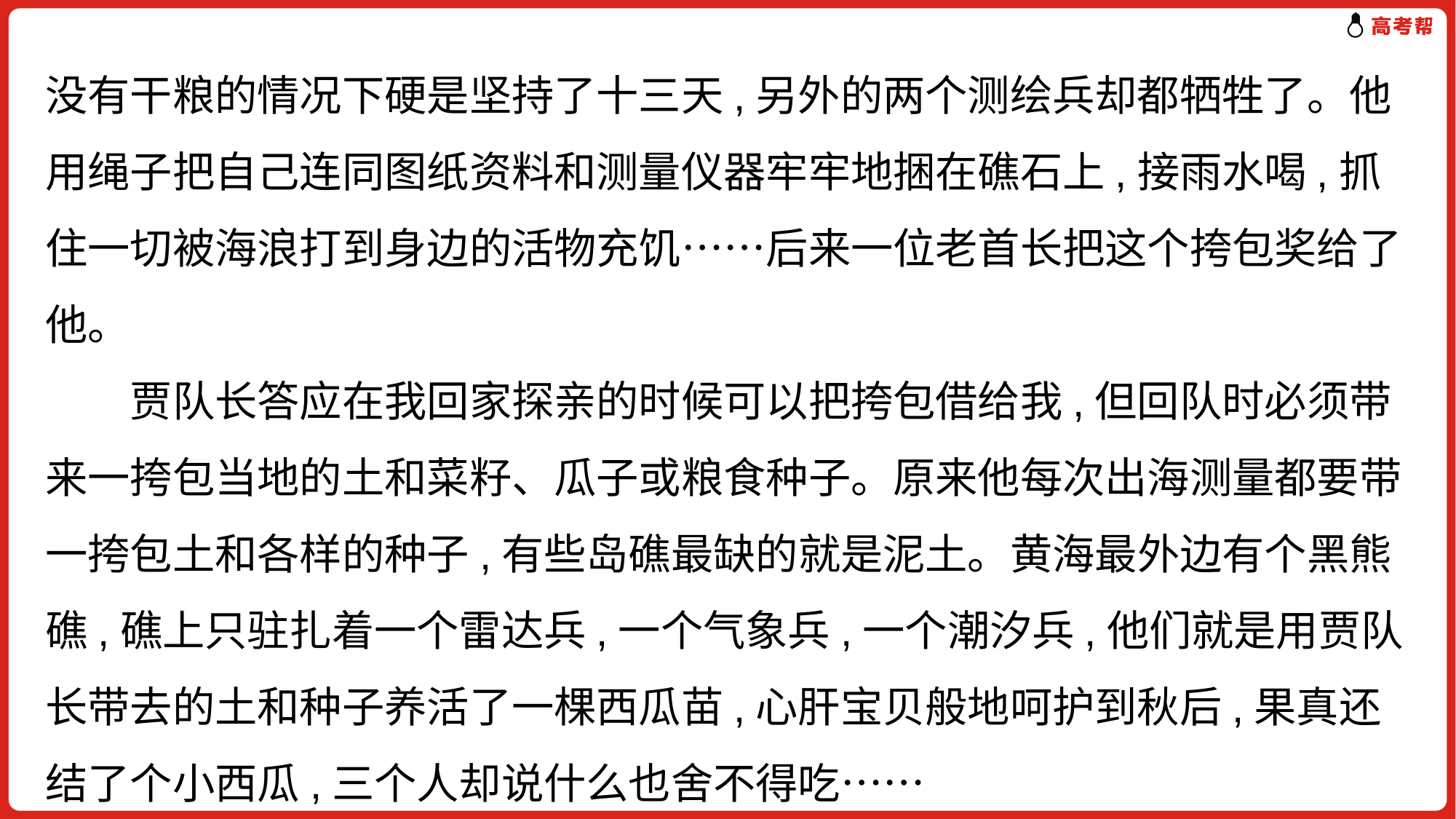

没有干粮的情况下硬是坚持了十三天,另外的两个测绘兵却都牺牲了。他用绳子把自己连同图纸资料和测量仪器牢牢地捆在礁石上,接雨水喝,抓住一切被海浪打到身边的活物充饥……后来一位老首长把这个挎包奖给了他。
　　贾队长答应在我回家探亲的时候可以把挎包借给我,但回队时必须带来一挎包当地的土和菜籽、瓜子或粮食种子。原来他每次出海测量都要带一挎包土和各样的种子,有些岛礁最缺的就是泥土。黄海最外边有个黑熊礁,礁上只驻扎着一个雷达兵,一个气象兵,一个潮汐兵,他们就是用贾队长带去的土和种子养活了一棵西瓜苗,心肝宝贝般地呵护到秋后,果真还结了个小西瓜,三个人却说什么也舍不得吃……
       又过了几年,我复员回到工厂干锻工。锻工就是打铁,过去叫“铁匠”。